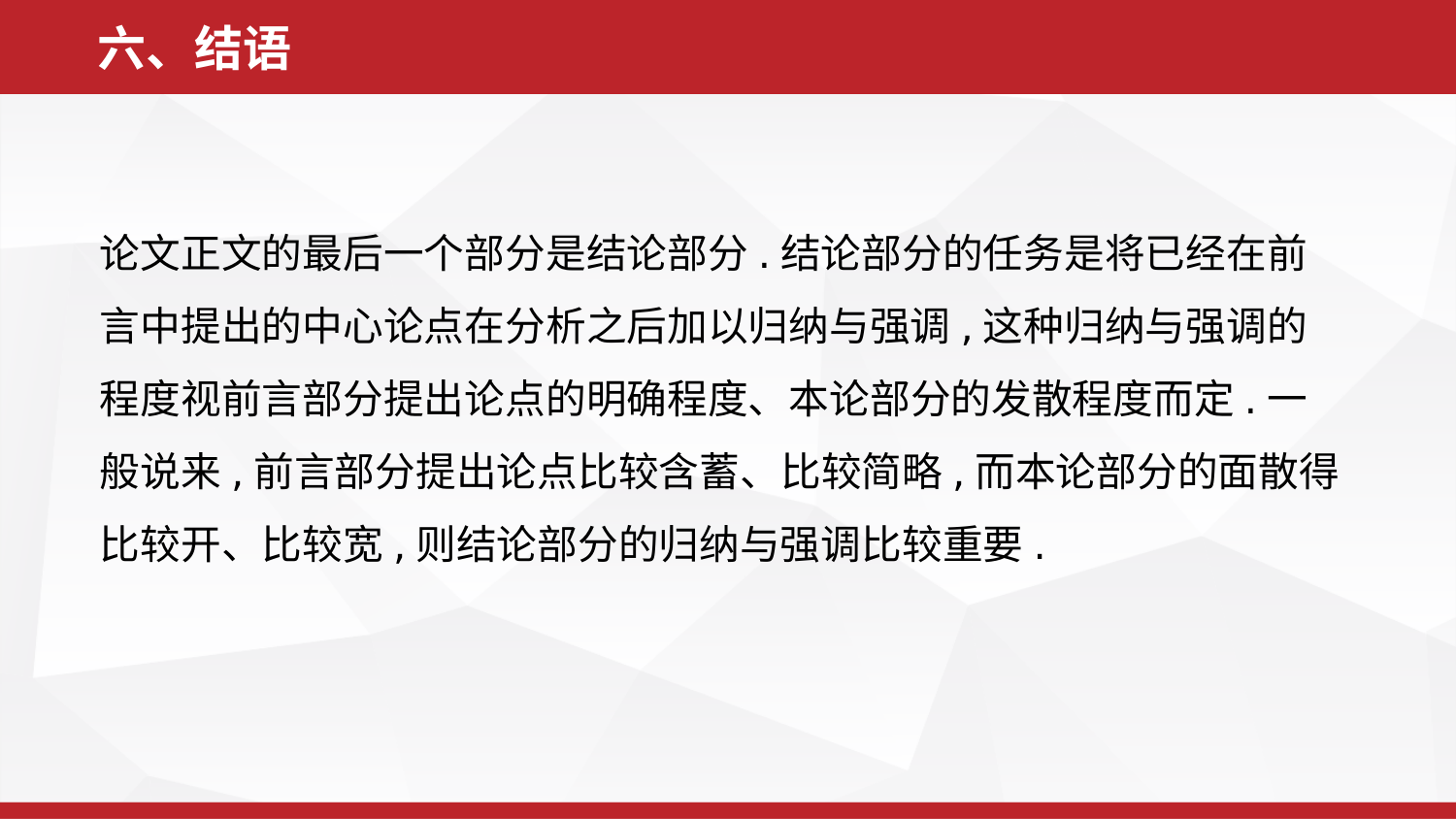

六、结语
论文正文的最后一个部分是结论部分.结论部分的任务是将已经在前言中提出的中心论点在分析之后加以归纳与强调,这种归纳与强调的程度视前言部分提出论点的明确程度、本论部分的发散程度而定.一般说来,前言部分提出论点比较含蓄、比较简略,而本论部分的面散得比较开、比较宽,则结论部分的归纳与强调比较重要.